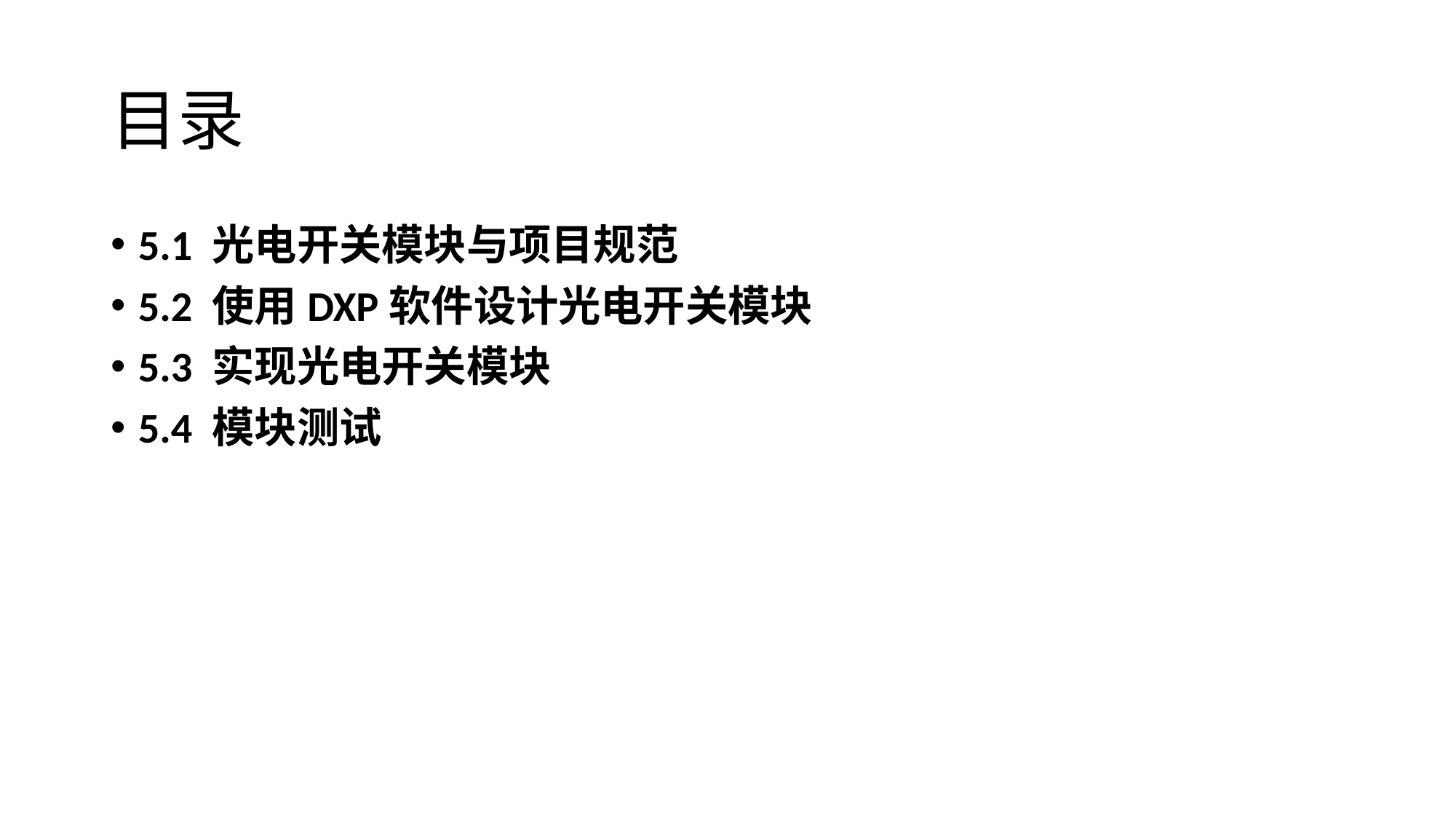

# 目录
5.1 光电开关模块与项目规范
5.2 使用DXP软件设计光电开关模块
5.3 实现光电开关模块
5.4 模块测试